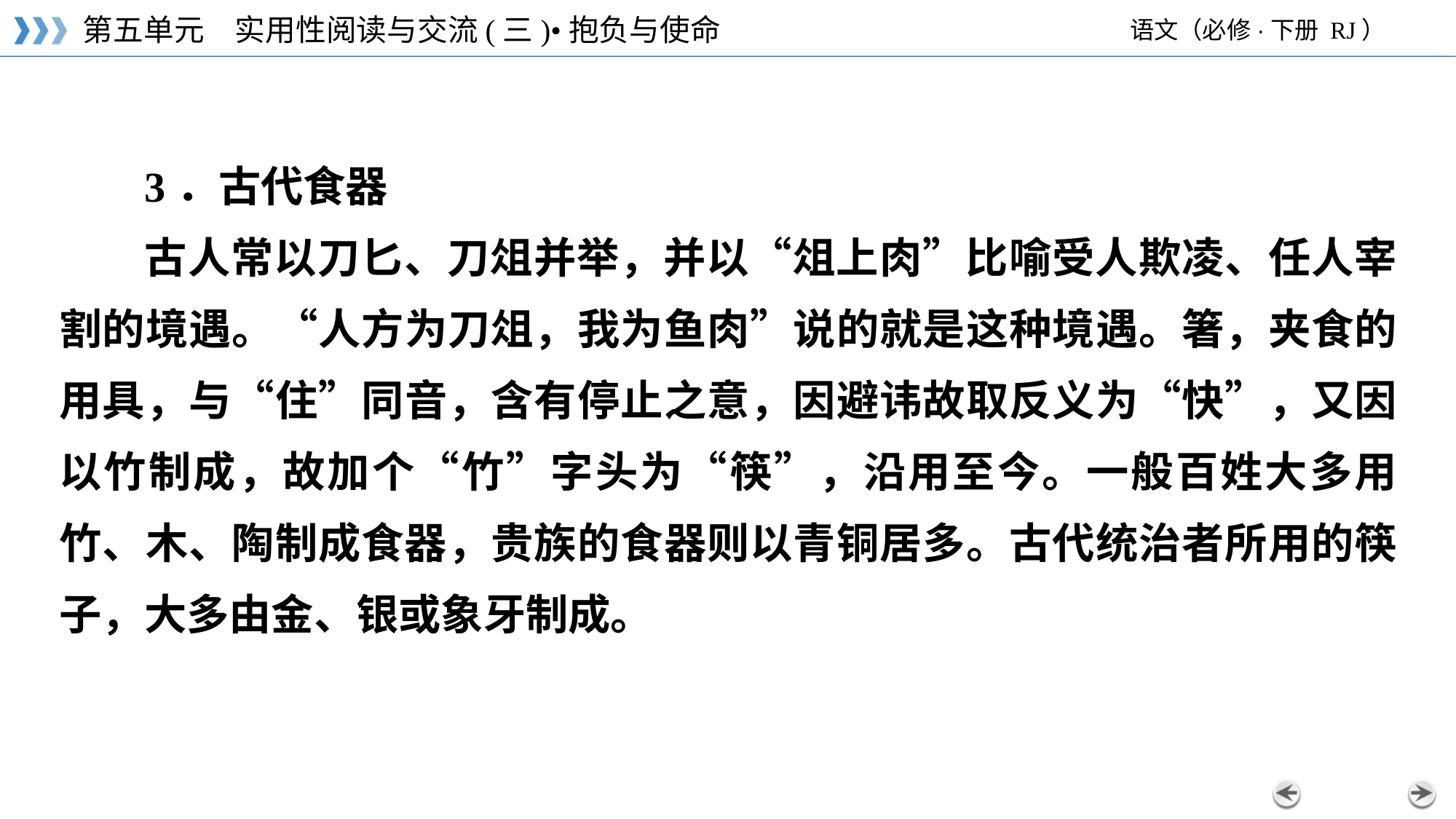

3．古代食器
古人常以刀匕、刀俎并举，并以“俎上肉”比喻受人欺凌、任人宰割的境遇。“人方为刀俎，我为鱼肉”说的就是这种境遇。箸，夹食的用具，与“住”同音，含有停止之意，因避讳故取反义为“快”，又因以竹制成，故加个“竹”字头为“筷”，沿用至今。一般百姓大多用竹、木、陶制成食器，贵族的食器则以青铜居多。古代统治者所用的筷子，大多由金、银或象牙制成。